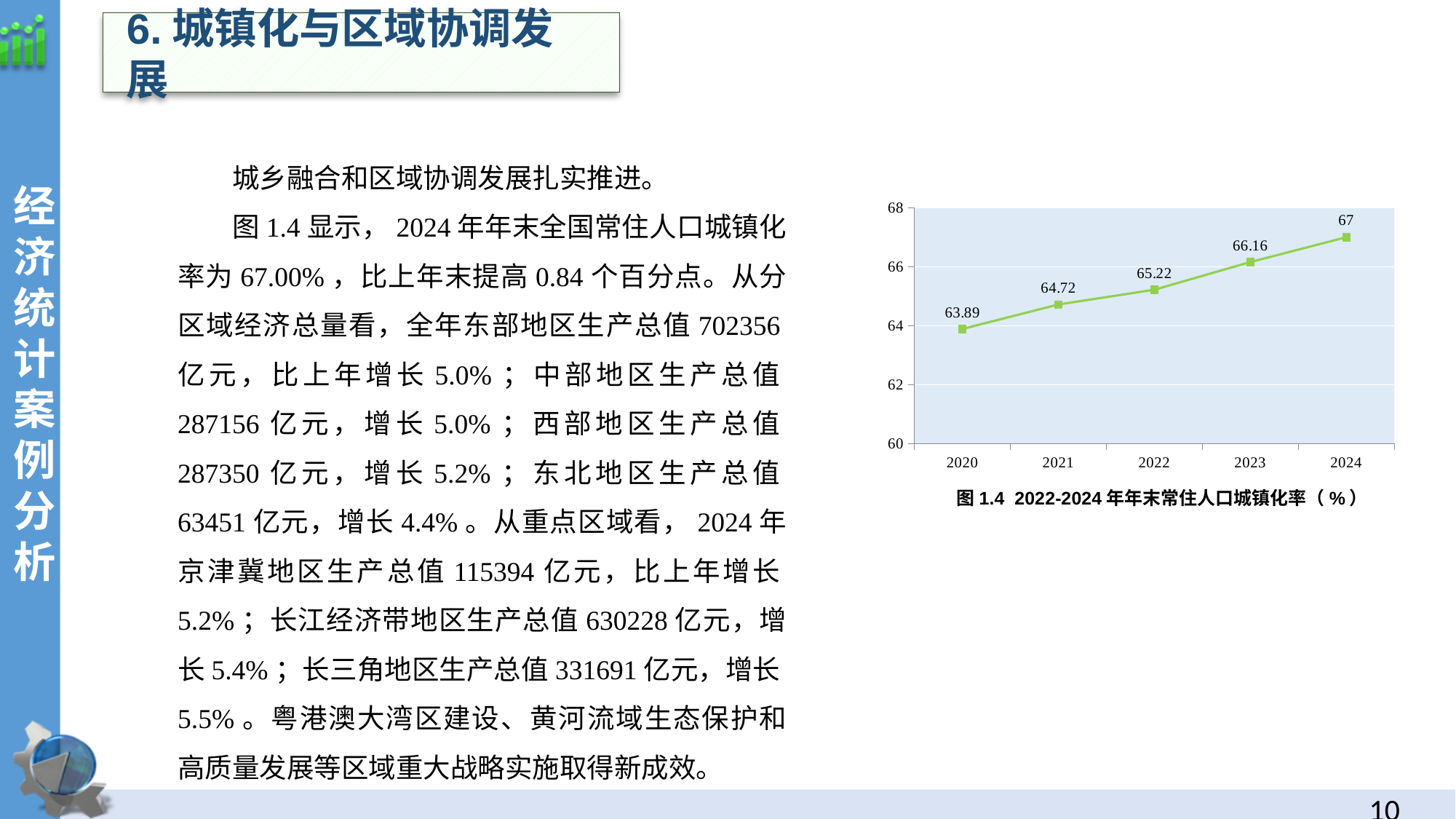

6.城镇化与区域协调发展
经济统计案例分析

城乡融合和区域协调发展扎实推进。
图1.4显示，2024年年末全国常住人口城镇化率为67.00%，比上年末提高0.84个百分点。从分区域经济总量看，全年东部地区生产总值702356亿元，比上年增长5.0%；中部地区生产总值287156亿元，增长5.0%；西部地区生产总值287350亿元，增长5.2%；东北地区生产总值63451亿元，增长4.4%。从重点区域看，2024年京津冀地区生产总值115394亿元，比上年增长5.2%；长江经济带地区生产总值630228亿元，增长5.4%；长三角地区生产总值331691亿元，增长5.5%。粤港澳大湾区建设、黄河流域生态保护和高质量发展等区域重大战略实施取得新成效。

### Chart

| Category |  |
|---|---|
| 2020 | 63.89 |
| 2021 | 64.72 |
| 2022 | 65.22 |
| 2023 | 66.16 |
| 2024 | 67.0 |
图1.4  2022-2024年年末常住人口城镇化率（%）
10